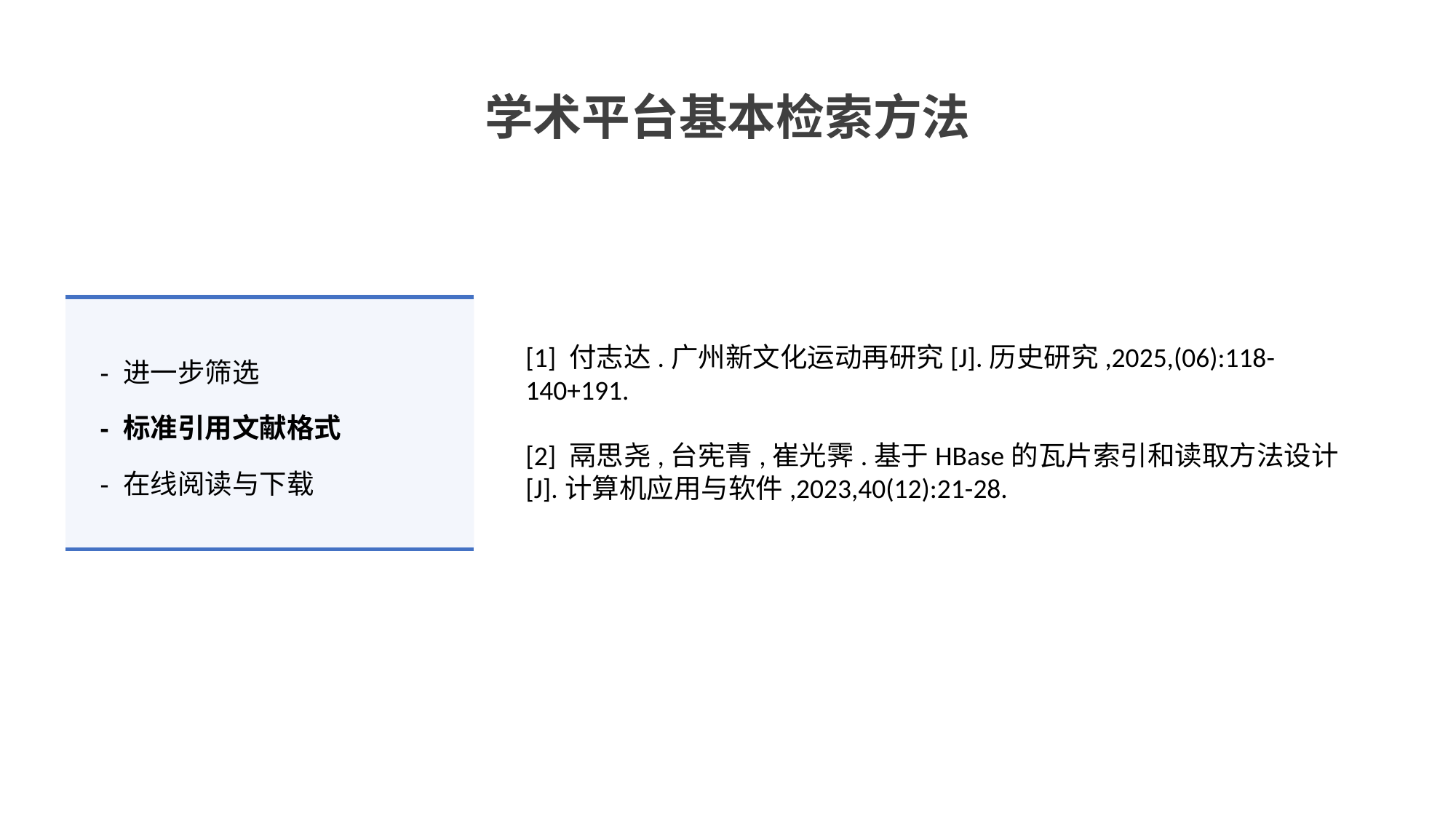

学术平台基本检索方法

- 进一步筛选
- 标准引用文献格式
- 在线阅读与下载
[1] 付志达.广州新文化运动再研究[J].历史研究,2025,(06):118-140+191.

[2] 鬲思尧,台宪青,崔光霁.基于HBase的瓦片索引和读取方法设计[J].计算机应用与软件,2023,40(12):21-28.